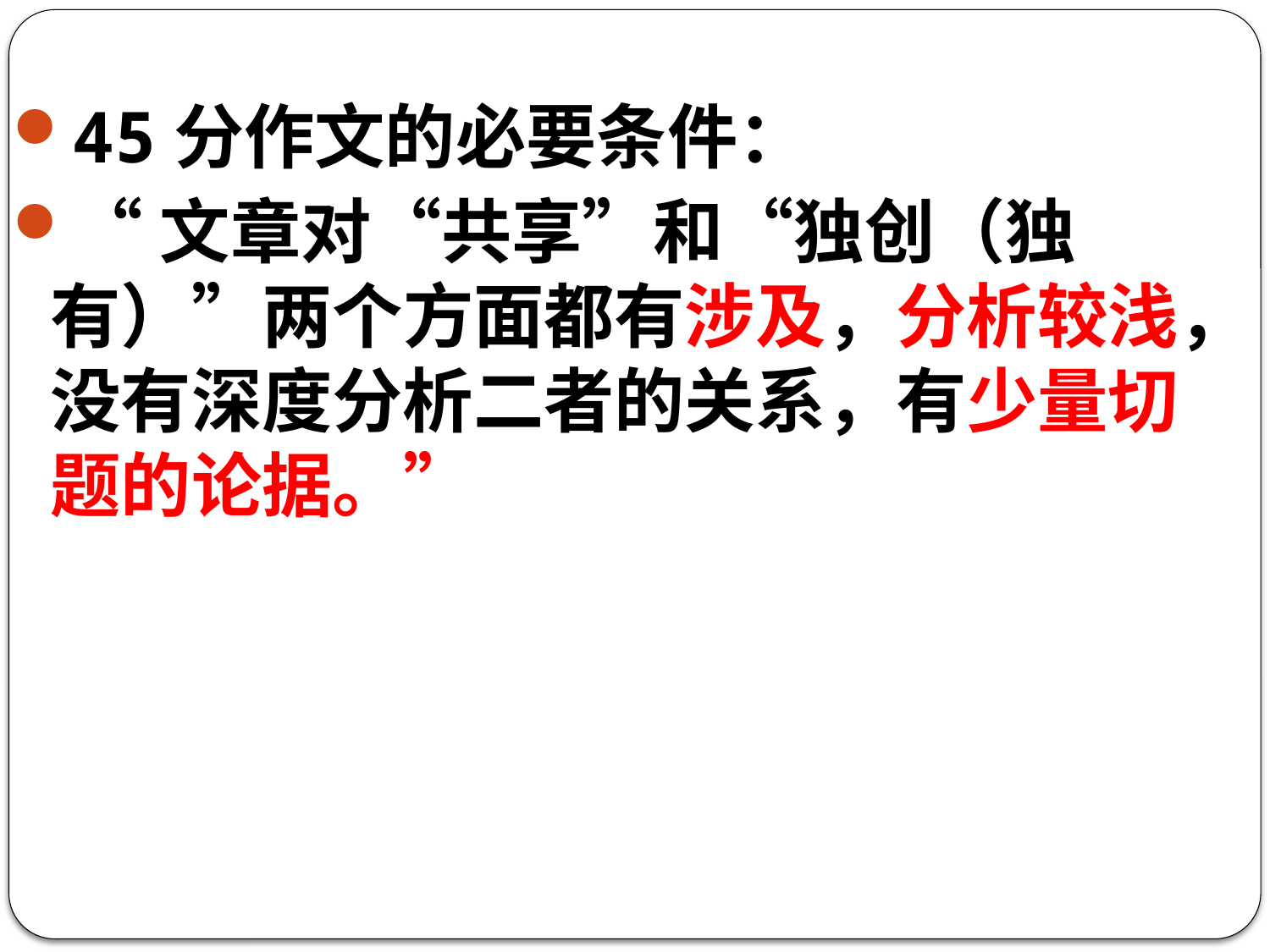

45分作文的必要条件：
“文章对“共享”和“独创（独有）”两个方面都有涉及，分析较浅，没有深度分析二者的关系，有少量切题的论据。”